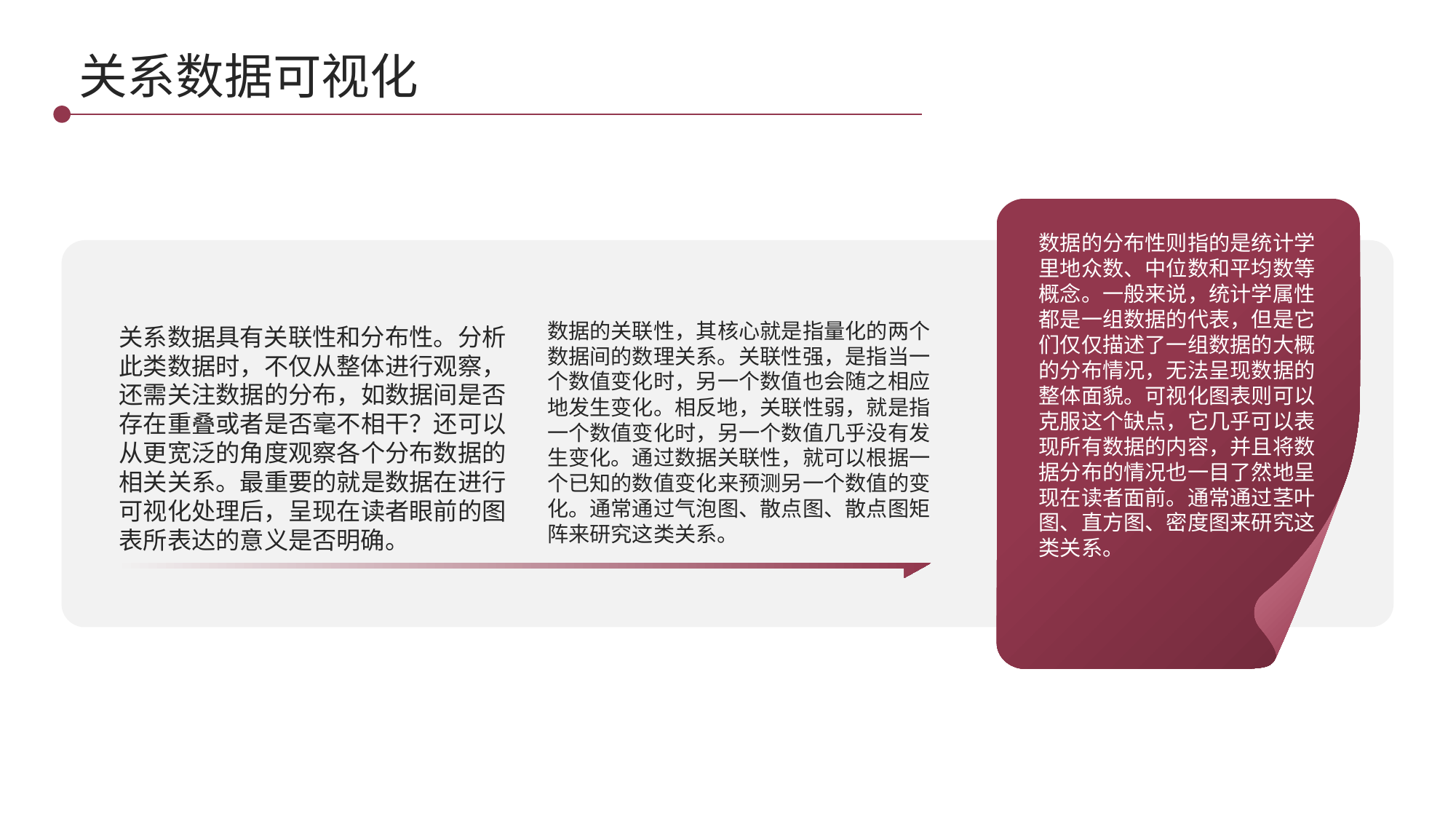

关系数据可视化

数据的分布性则指的是统计学里地众数、中位数和平均数等概念。一般来说，统计学属性都是一组数据的代表，但是它们仅仅描述了一组数据的大概的分布情况，无法呈现数据的整体面貌。可视化图表则可以克服这个缺点，它几乎可以表现所有数据的内容，并且将数据分布的情况也一目了然地呈现在读者面前。通常通过茎叶图、直方图、密度图来研究这类关系。
数据的关联性，其核心就是指量化的两个数据间的数理关系。关联性强，是指当一个数值变化时，另一个数值也会随之相应地发生变化。相反地，关联性弱，就是指一个数值变化时，另一个数值几乎没有发生变化。通过数据关联性，就可以根据一个已知的数值变化来预测另一个数值的变化。通常通过气泡图、散点图、散点图矩阵来研究这类关系。
关系数据具有关联性和分布性。分析此类数据时，不仅从整体进行观察，还需关注数据的分布，如数据间是否存在重叠或者是否毫不相干？还可以从更宽泛的角度观察各个分布数据的相关关系。最重要的就是数据在进行可视化处理后，呈现在读者眼前的图表所表达的意义是否明确。